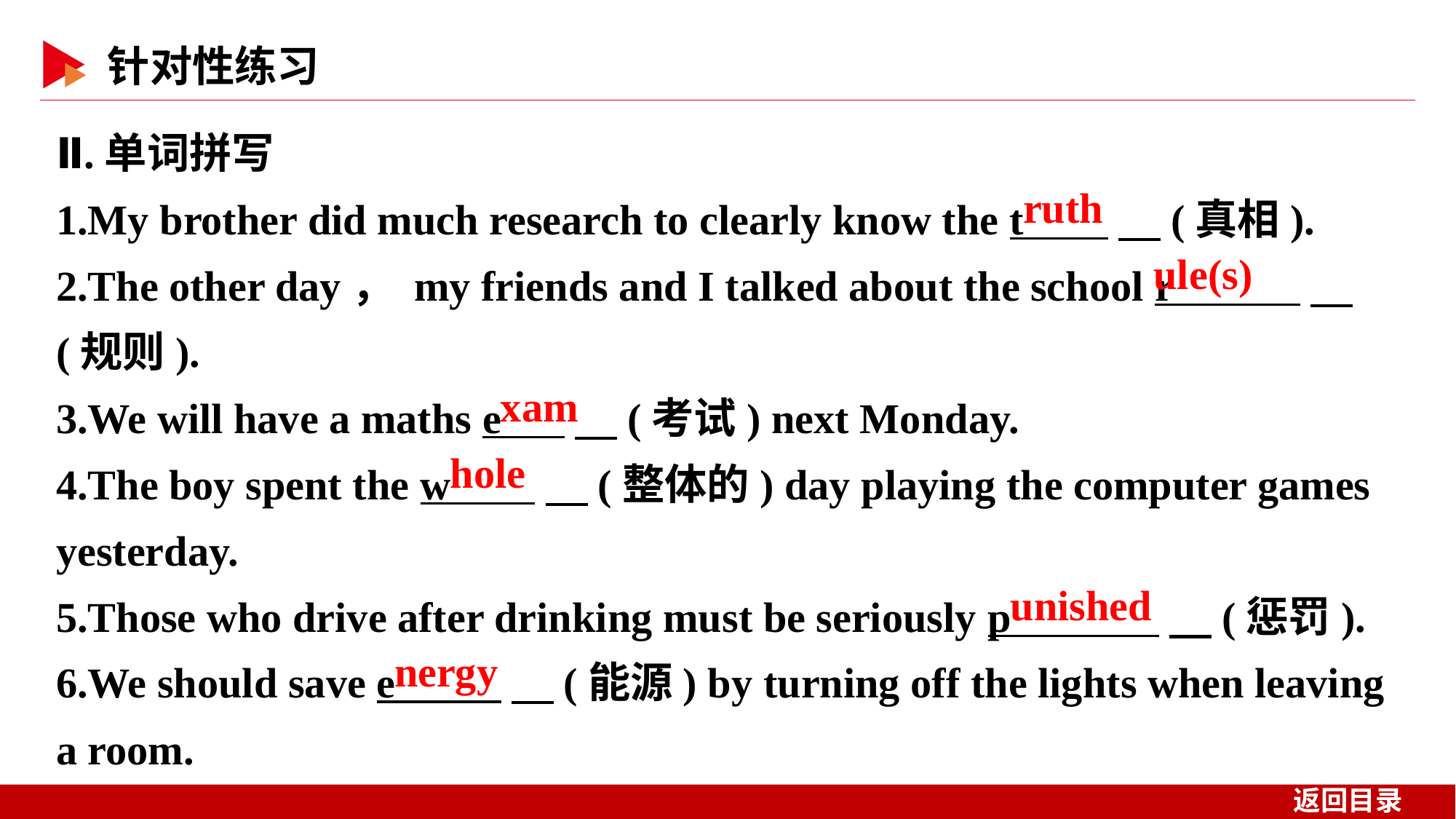

Ⅱ.单词拼写
1.My brother did much research to clearly know the t        　(真相).
2.The other day， my friends and I talked about the school r            　(规则).
3.We will have a maths e      　(考试) next Monday.
4.The boy spent the w        　(整体的) day playing the computer games yesterday.
5.Those who drive after drinking must be seriously p              　(惩罚).
6.We should save e          　(能源) by turning off the lights when leaving a room.
ruth
ule(s)
xam
hole
unished
nergy